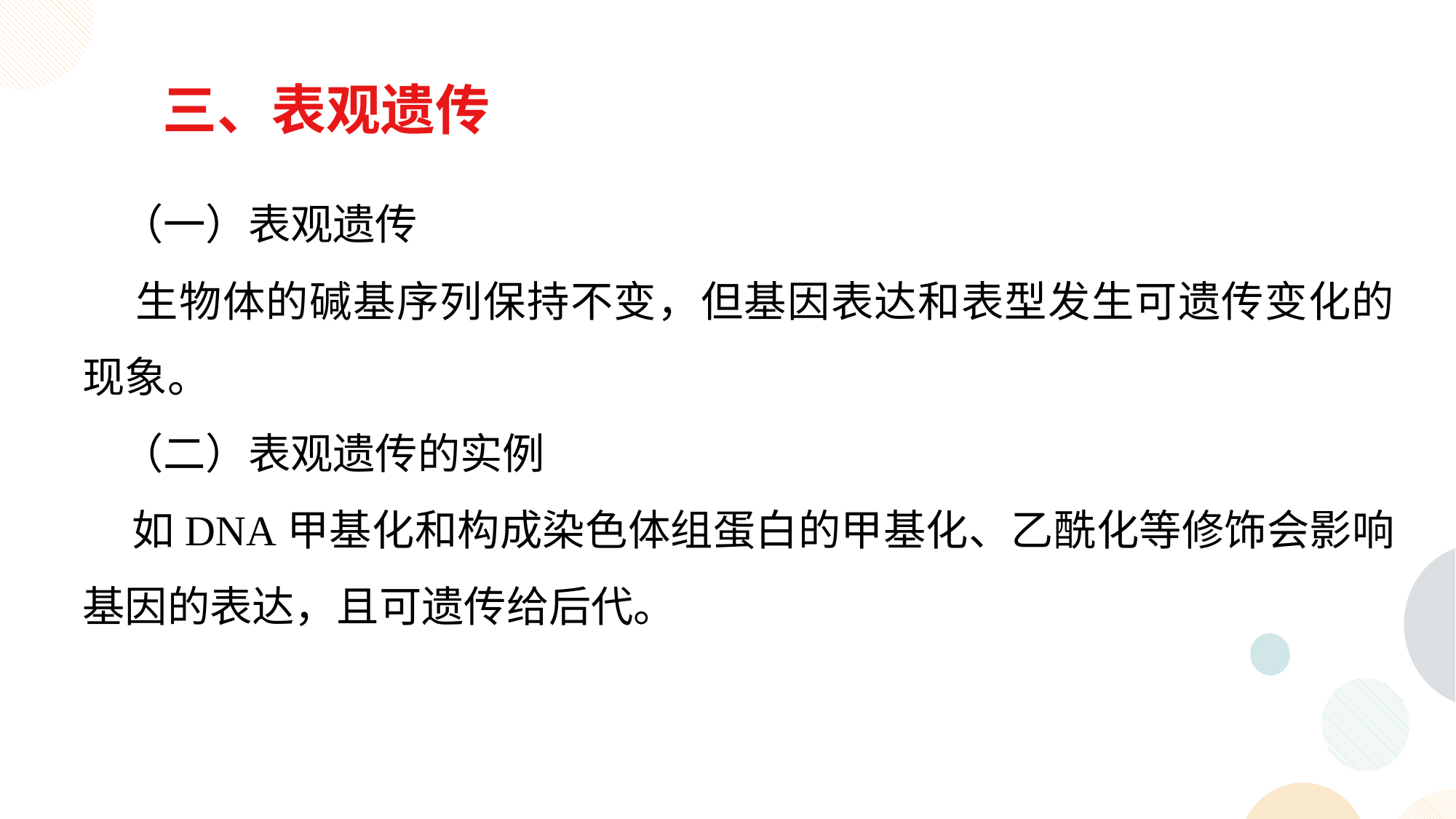

三、表观遗传
   （一）表观遗传
    生物体的碱基序列保持不变，但基因表达和表型发生可遗传变化的现象。
   （二）表观遗传的实例
    如DNA甲基化和构成染色体组蛋白的甲基化、乙酰化等修饰会影响基因的表达，且可遗传给后代。